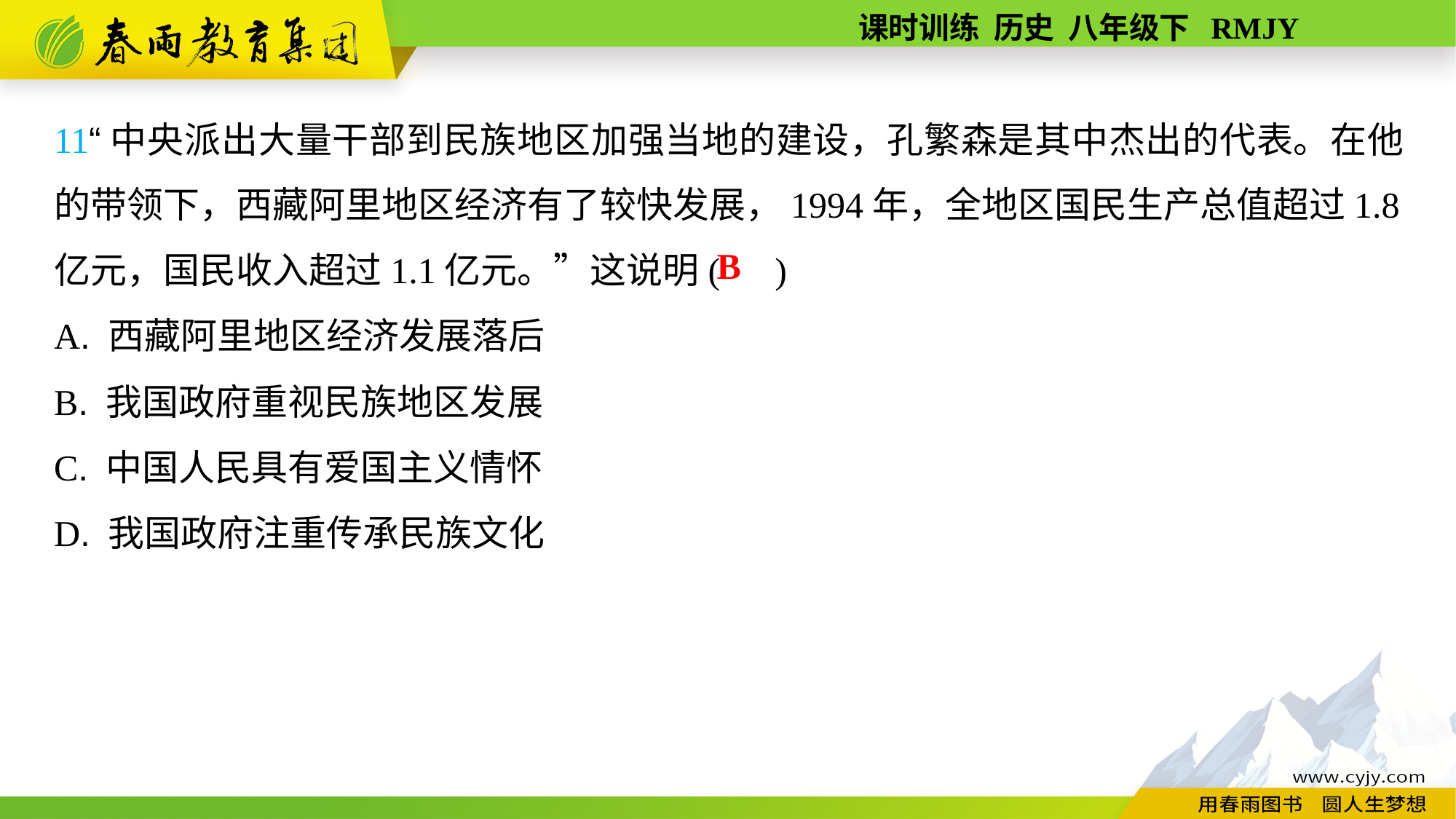

11“中央派出大量干部到民族地区加强当地的建设，孔繁森是其中杰出的代表。在他的带领下，西藏阿里地区经济有了较快发展，1994年，全地区国民生产总值超过1.8亿元，国民收入超过1.1亿元。”这说明(      )
A. 西藏阿里地区经济发展落后
B. 我国政府重视民族地区发展
C. 中国人民具有爱国主义情怀
D. 我国政府注重传承民族文化
B